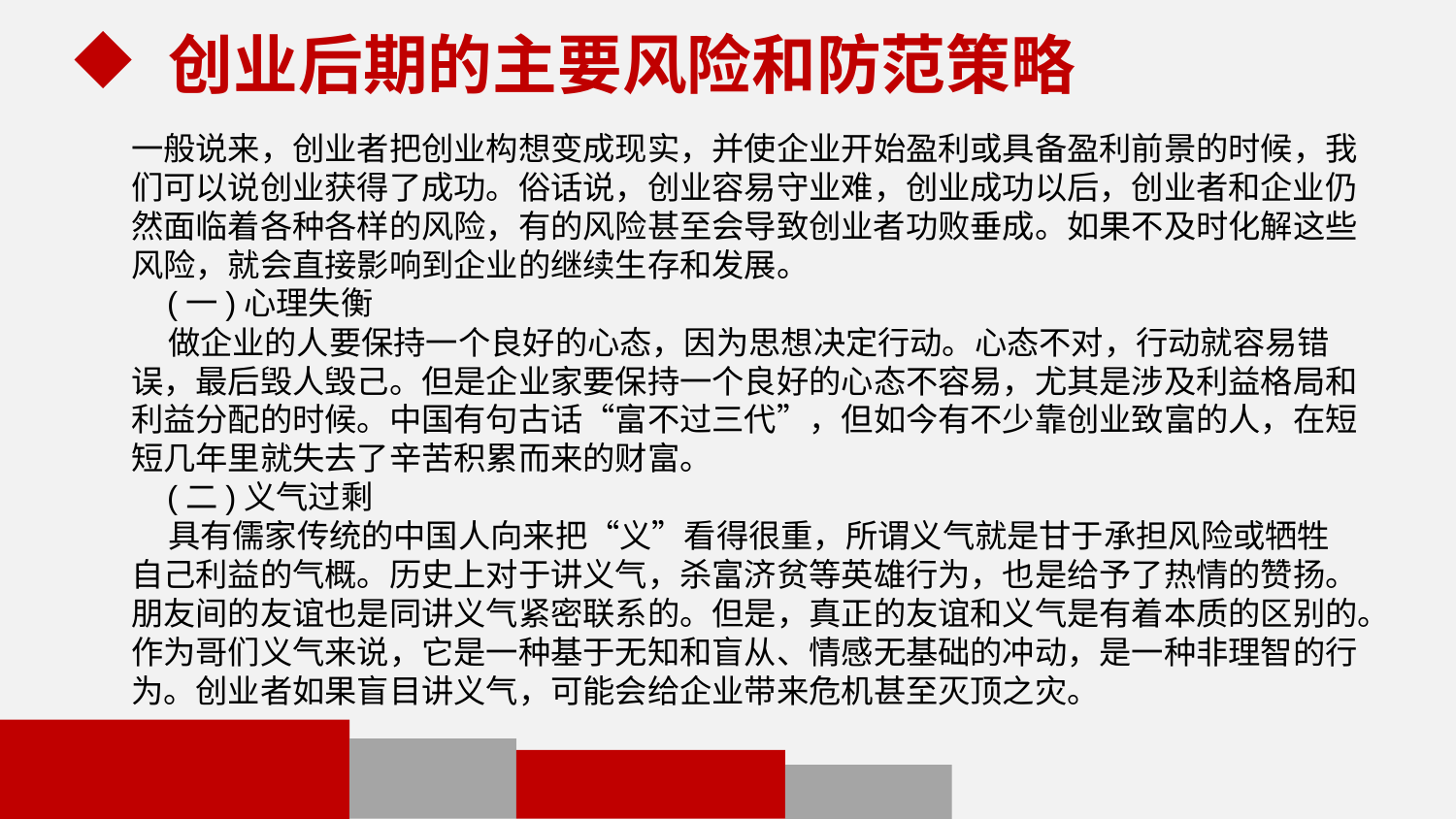

创业后期的主要风险和防范策略
一般说来，创业者把创业构想变成现实，并使企业开始盈利或具备盈利前景的时候，我们可以说创业获得了成功。俗话说，创业容易守业难，创业成功以后，创业者和企业仍然面临着各种各样的风险，有的风险甚至会导致创业者功败垂成。如果不及时化解这些风险，就会直接影响到企业的继续生存和发展。
    (一)心理失衡
    做企业的人要保持一个良好的心态，因为思想决定行动。心态不对，行动就容易错误，最后毁人毁己。但是企业家要保持一个良好的心态不容易，尤其是涉及利益格局和利益分配的时候。中国有句古话“富不过三代”，但如今有不少靠创业致富的人，在短短几年里就失去了辛苦积累而来的财富。
    (二)义气过剩
    具有儒家传统的中国人向来把“义”看得很重，所谓义气就是甘于承担风险或牺牲自己利益的气概。历史上对于讲义气，杀富济贫等英雄行为，也是给予了热情的赞扬。朋友间的友谊也是同讲义气紧密联系的。但是，真正的友谊和义气是有着本质的区别的。作为哥们义气来说，它是一种基于无知和盲从、情感无基础的冲动，是一种非理智的行为。创业者如果盲目讲义气，可能会给企业带来危机甚至灭顶之灾。